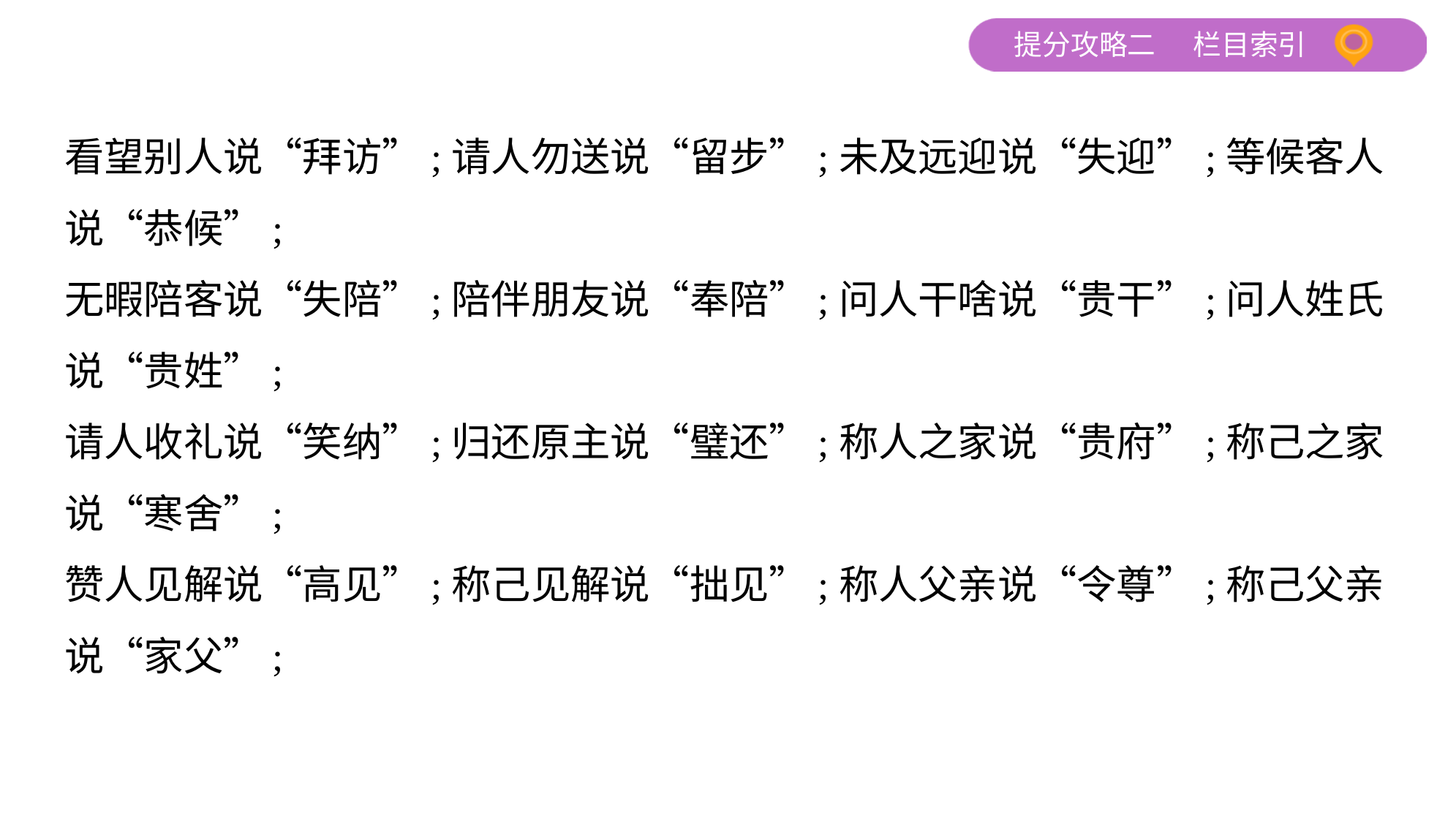

看望别人说“拜访”;请人勿送说“留步”;未及远迎说“失迎”;等候客人
说“恭候”;
无暇陪客说“失陪”;陪伴朋友说“奉陪”;问人干啥说“贵干”;问人姓氏
说“贵姓”;
请人收礼说“笑纳”;归还原主说“璧还”;称人之家说“贵府”;称己之家
说“寒舍”;
赞人见解说“高见”;称己见解说“拙见”;称人父亲说“令尊”;称己父亲
说“家父”;